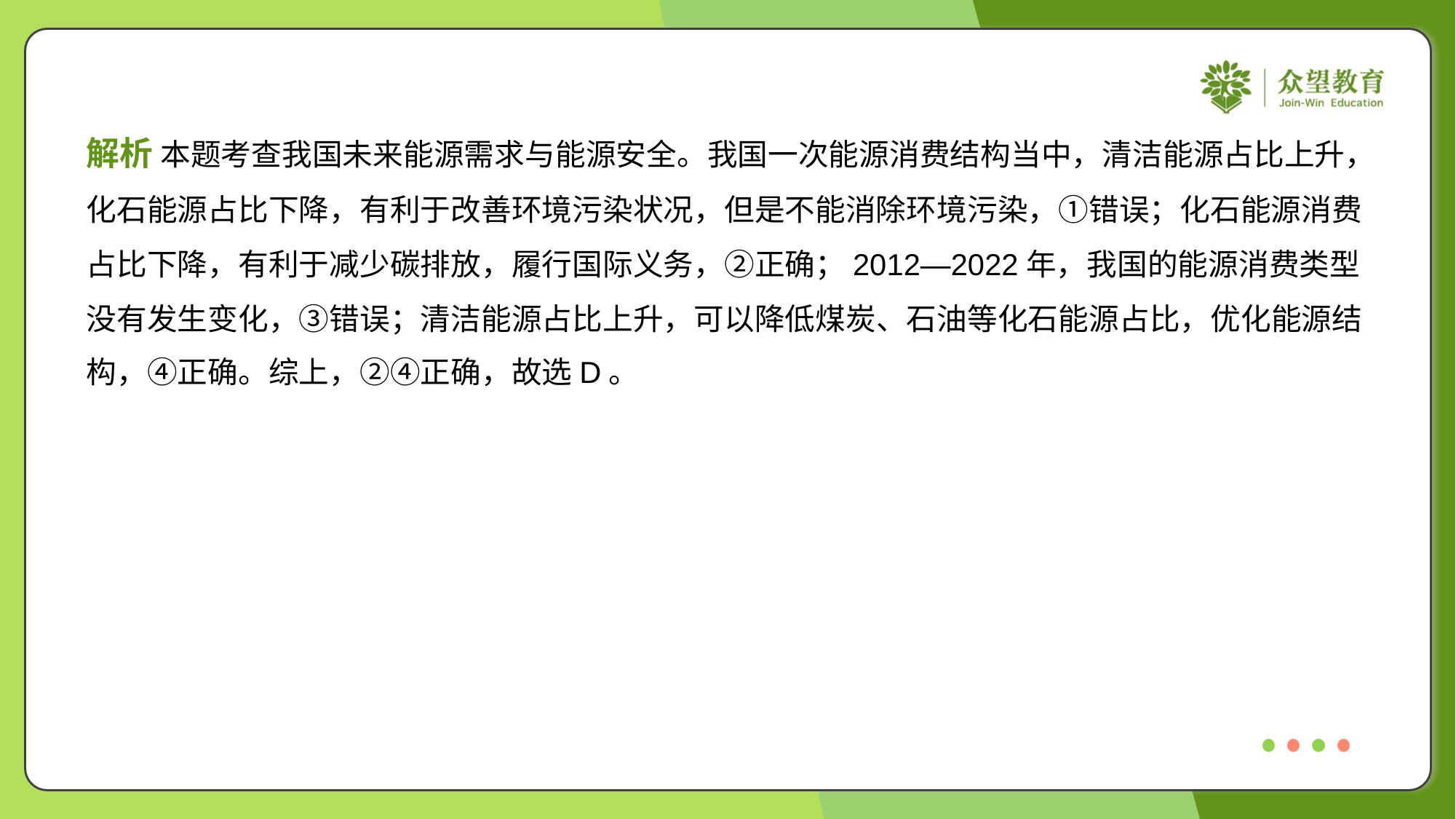

解析 本题考查我国未来能源需求与能源安全。我国一次能源消费结构当中，清洁能源占比上升，
化石能源占比下降，有利于改善环境污染状况，但是不能消除环境污染，①错误；化石能源消费
占比下降，有利于减少碳排放，履行国际义务，②正确；2012—2022年，我国的能源消费类型
没有发生变化，③错误；清洁能源占比上升，可以降低煤炭、石油等化石能源占比，优化能源结
构，④正确。综上，②④正确，故选D。